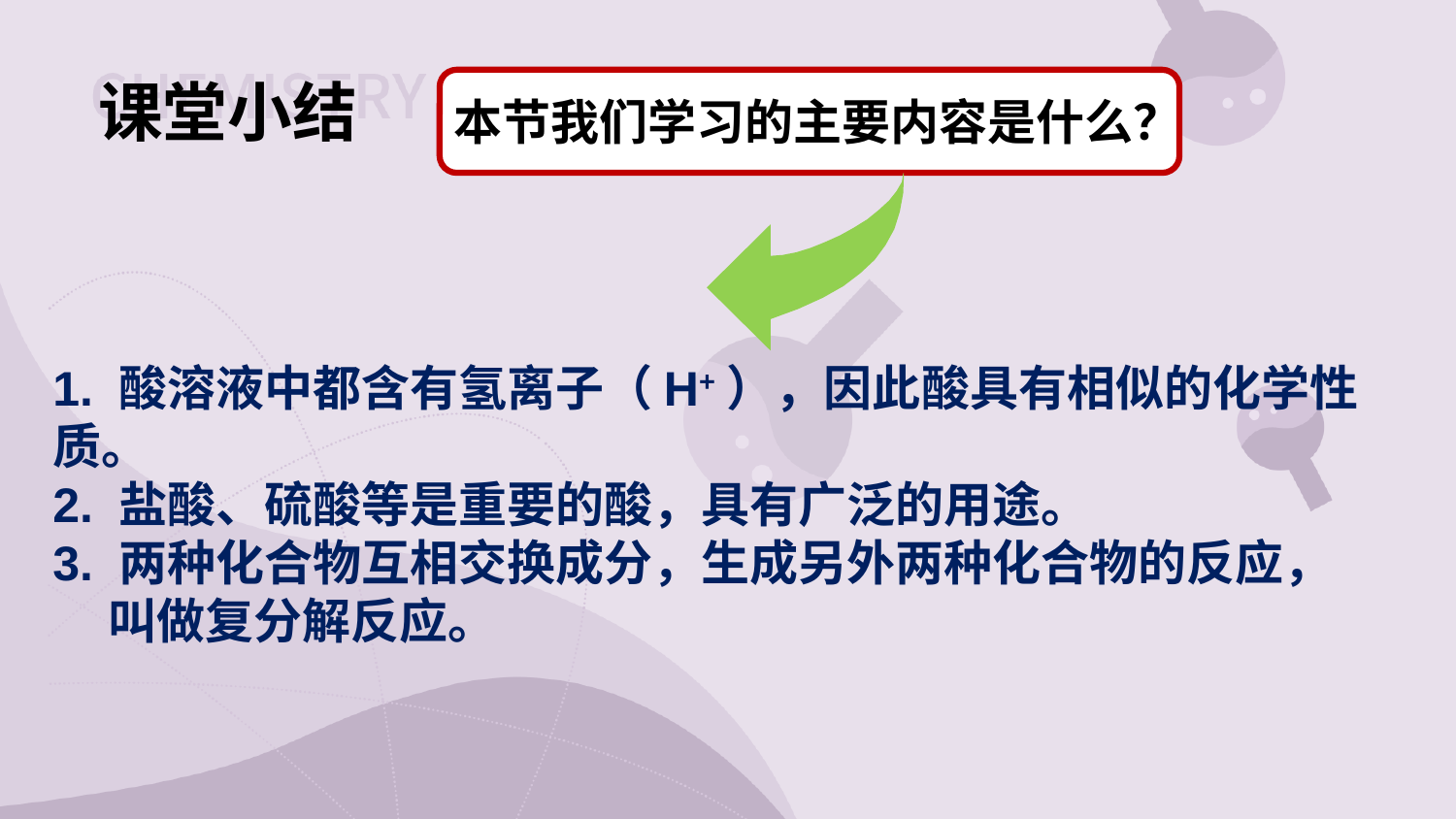

课堂小结

本节我们学习的主要内容是什么？

1. 酸溶液中都含有氢离子（H+），因此酸具有相似的化学性质。
2. 盐酸、硫酸等是重要的酸，具有广泛的用途。
3. 两种化合物互相交换成分，生成另外两种化合物的反应，
    叫做复分解反应。